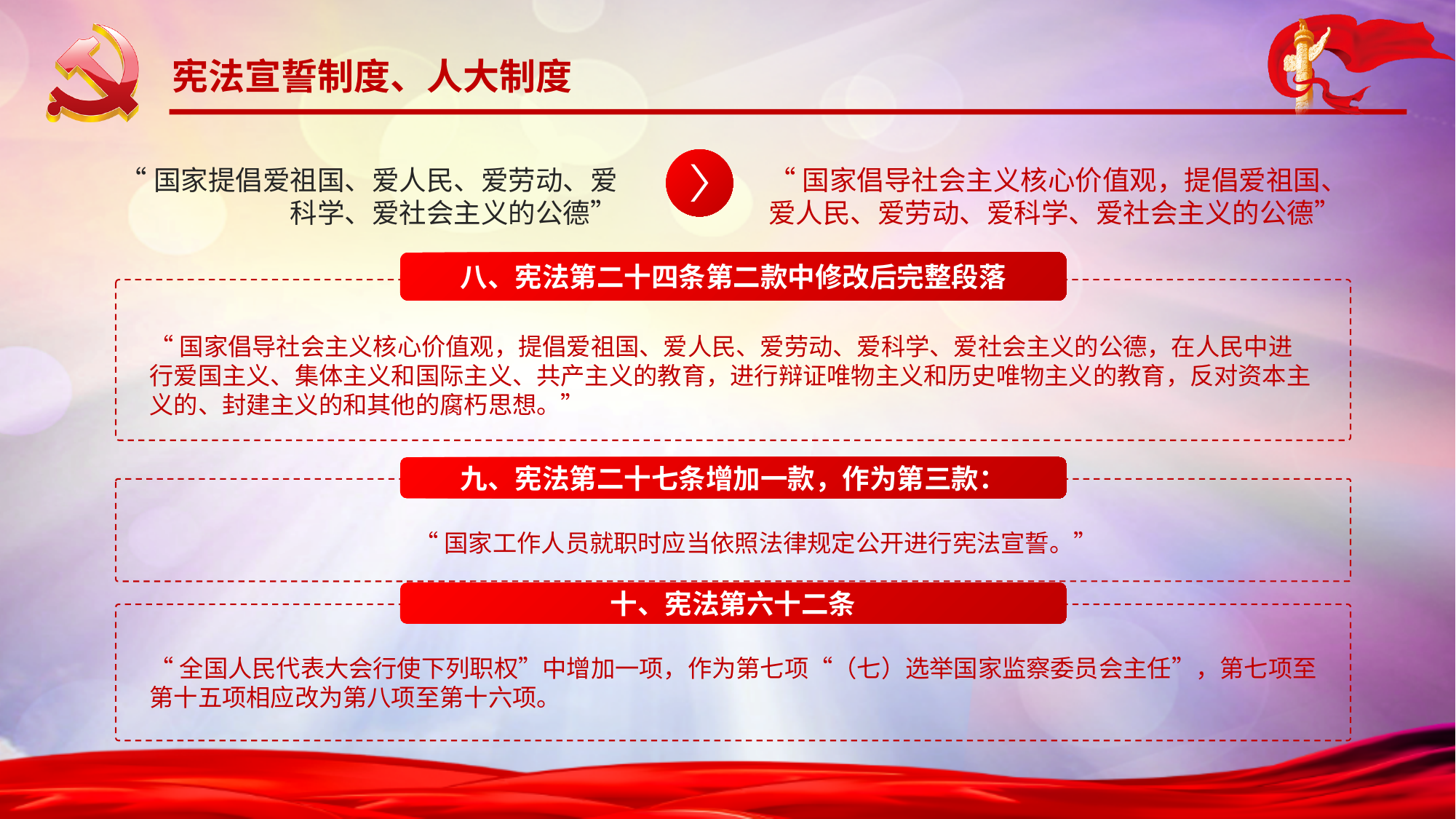

宪法宣誓制度、人大制度

“国家提倡爱祖国、爱人民、爱劳动、爱科学、爱社会主义的公德”
“国家倡导社会主义核心价值观，提倡爱祖国、爱人民、爱劳动、爱科学、爱社会主义的公德”
八、宪法第二十四条第二款中修改后完整段落

“国家倡导社会主义核心价值观，提倡爱祖国、爱人民、爱劳动、爱科学、爱社会主义的公德，在人民中进行爱国主义、集体主义和国际主义、共产主义的教育，进行辩证唯物主义和历史唯物主义的教育，反对资本主义的、封建主义的和其他的腐朽思想。”
九、宪法第二十七条增加一款，作为第三款：

“国家工作人员就职时应当依照法律规定公开进行宪法宣誓。”
十、宪法第六十二条

“全国人民代表大会行使下列职权”中增加一项，作为第七项“（七）选举国家监察委员会主任”，第七项至第十五项相应改为第八项至第十六项。